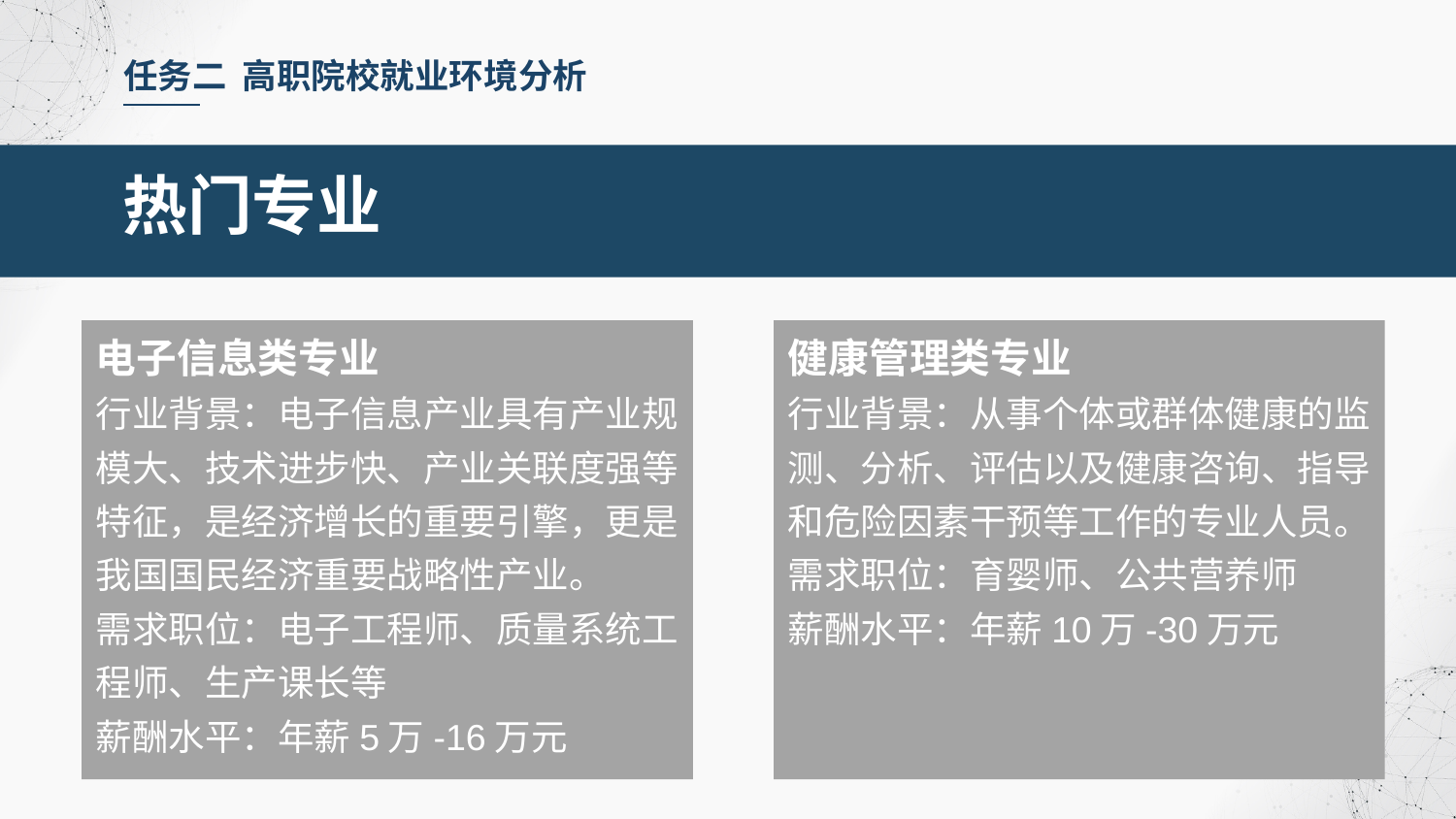

任务二  高职院校就业环境分析

热门专业
电子信息类专业
行业背景：电子信息产业具有产业规模大、技术进步快、产业关联度强等特征，是经济增长的重要引擎，更是我国国民经济重要战略性产业。
需求职位：电子工程师、质量系统工程师、生产课长等
薪酬水平：年薪5万-16万元
健康管理类专业
行业背景：从事个体或群体健康的监测、分析、评估以及健康咨询、指导和危险因素干预等工作的专业人员。
需求职位：育婴师、公共营养师
薪酬水平：年薪10万-30万元